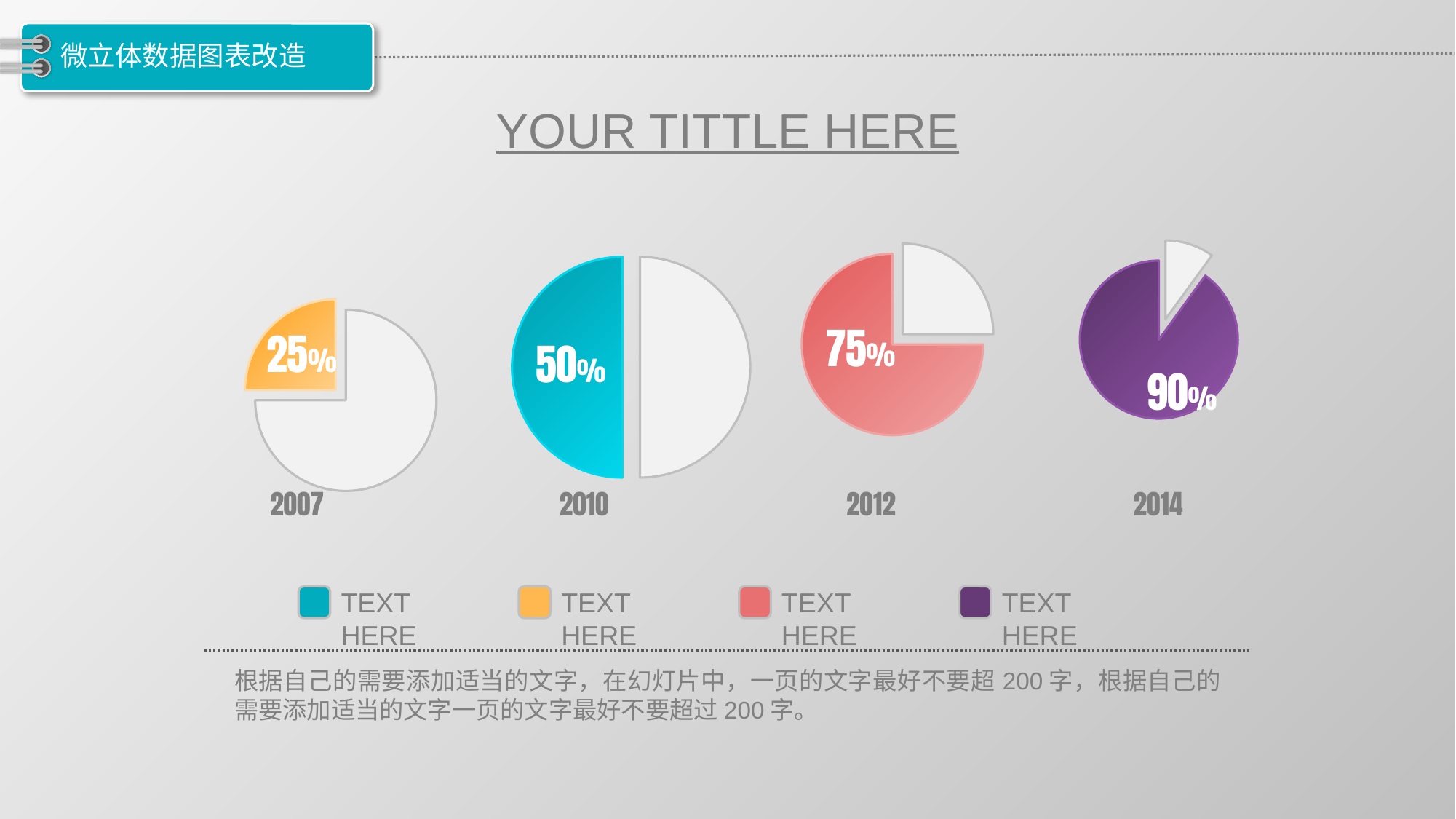

# 微立体数据图表改造
YOUR TITTLE HERE

### Chart

| Category | 销售额 |
|---|---|
| 第一季度 | 75.0 |
| 第二季度 | 25.0 |

### Chart

| Category | 销售额 |
|---|---|
| 第一季度 | 50.0 |
| 第二季度 | 50.0 |

### Chart

| Category | 销售额 |
|---|---|
| 第一季度 | 25.0 |
| 第二季度 | 75.0 |

### Chart

| Category | 销售额 |
|---|---|
| 第一季度 | 10.0 |
| 第二季度 | 90.0 |
2007
2010
2012
2014
TEXT HERE

TEXT HERE

TEXT HERE

TEXT HERE

根据自己的需要添加适当的文字，在幻灯片中，一页的文字最好不要超200字，根据自己的需要添加适当的文字一页的文字最好不要超过200字。